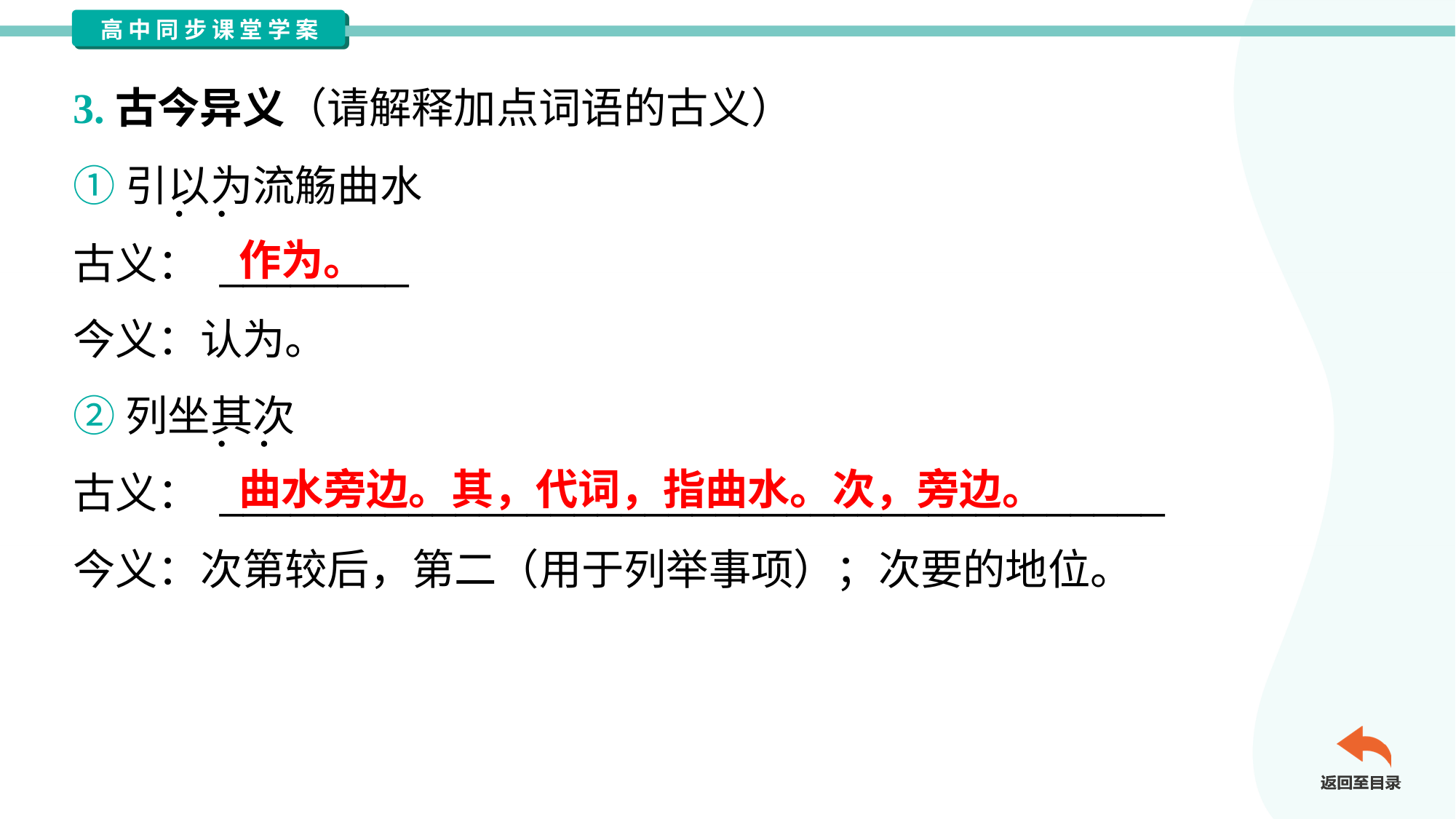

3.古今异义（请解释加点词语的古义）
①引以为流觞曲水
古义： ________
今义：认为。
作为。

②列坐其次
古义： ________________________________________
今义：次第较后，第二（用于列举事项）；次要的地位。
曲水旁边。其，代词，指曲水。次，旁边。